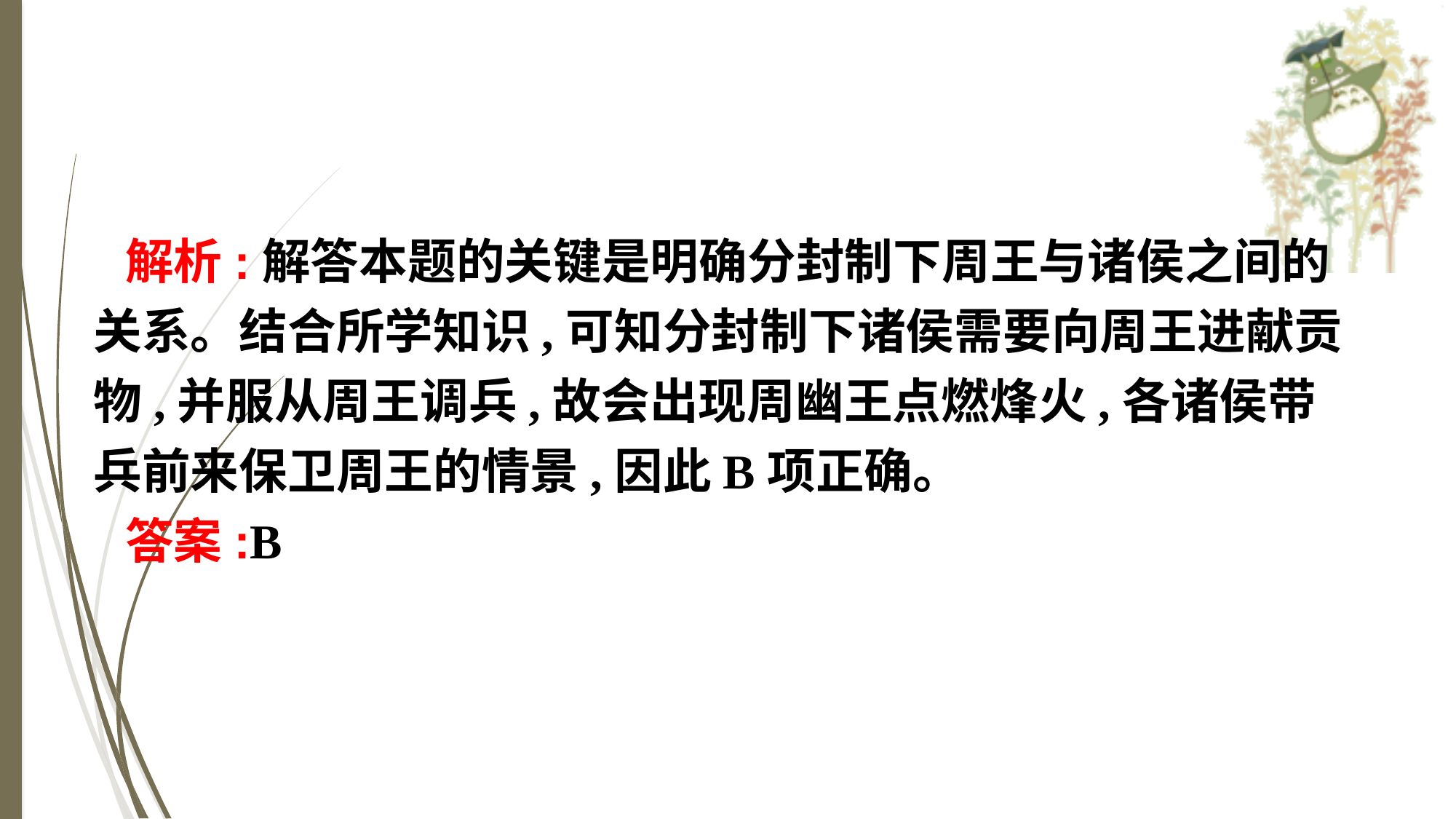

解析:解答本题的关键是明确分封制下周王与诸侯之间的关系。结合所学知识,可知分封制下诸侯需要向周王进献贡物,并服从周王调兵,故会出现周幽王点燃烽火,各诸侯带兵前来保卫周王的情景,因此B项正确。
答案:B